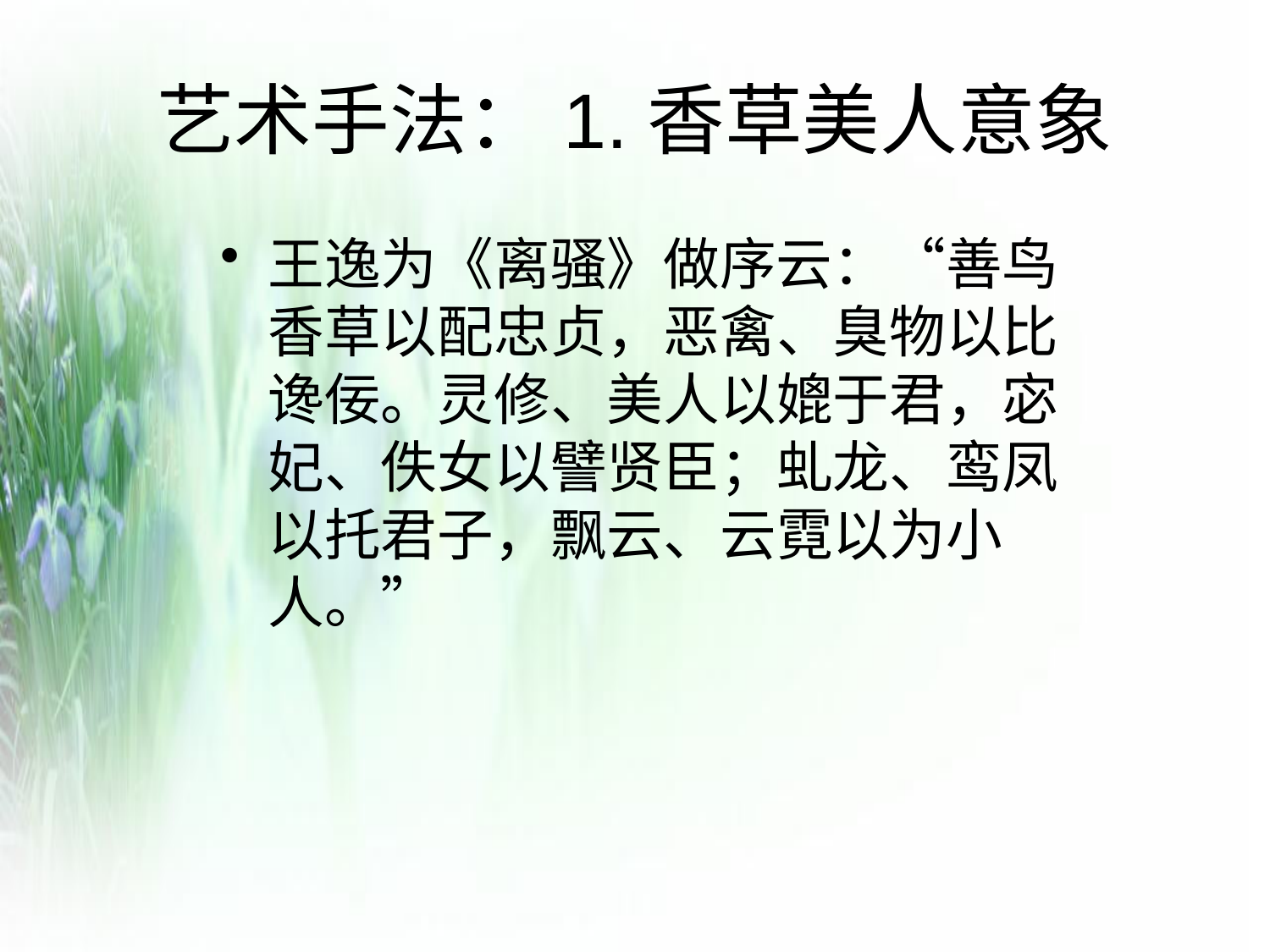

# 艺术手法：1.香草美人意象
王逸为《离骚》做序云：“善鸟香草以配忠贞，恶禽、臭物以比谗佞。灵修、美人以媲于君，宓妃、佚女以譬贤臣；虬龙、鸾凤以托君子，飘云、云霓以为小人。”